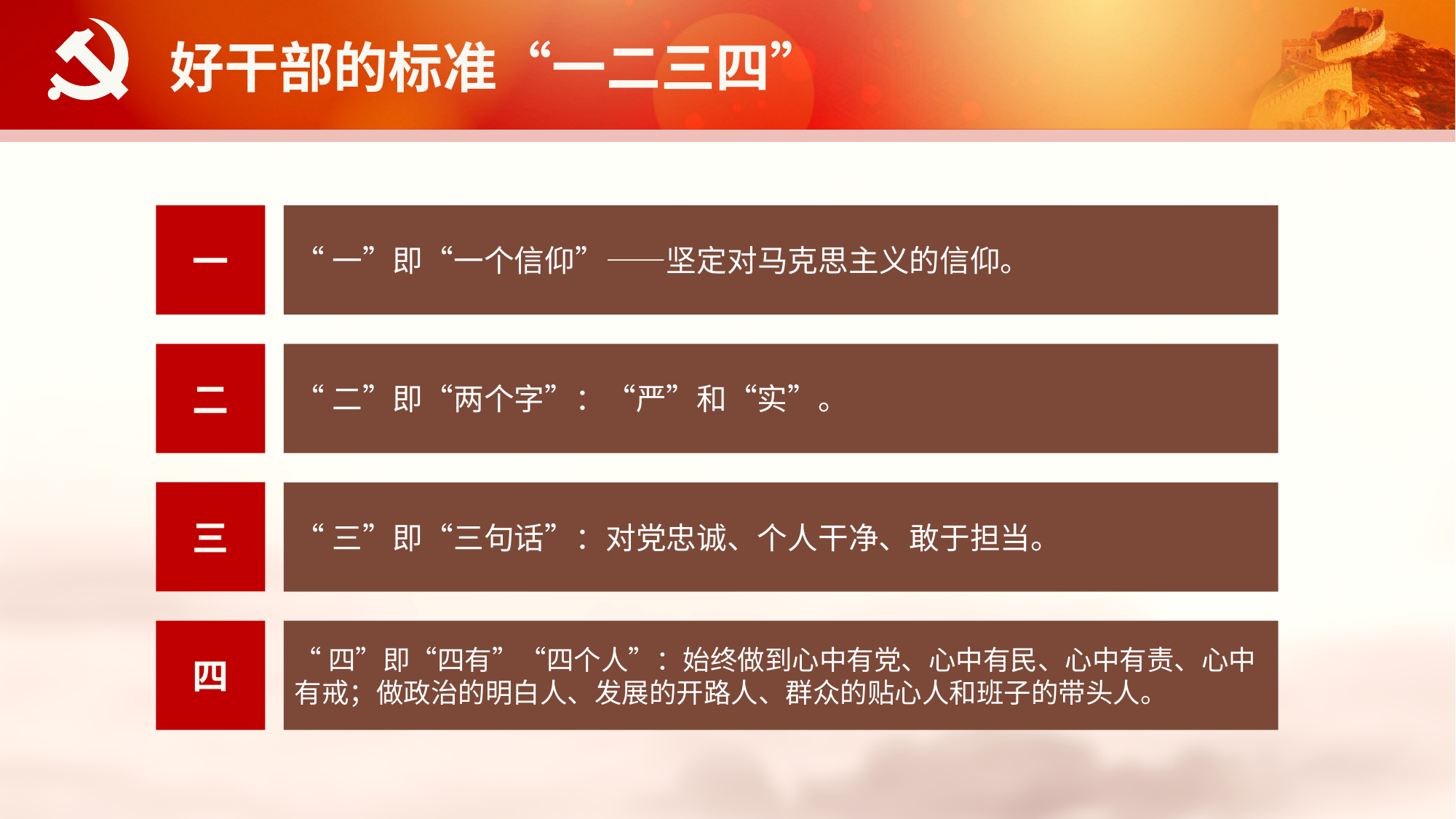

好干部的标准“一二三四”
一
“一”即“一个信仰”——坚定对马克思主义的信仰。
二
“二”即“两个字”：“严”和“实”。
三
“三”即“三句话”：对党忠诚、个人干净、敢于担当。
四
“四”即“四有”“四个人”：始终做到心中有党、心中有民、心中有责、心中有戒；做政治的明白人、发展的开路人、群众的贴心人和班子的带头人。
延时符